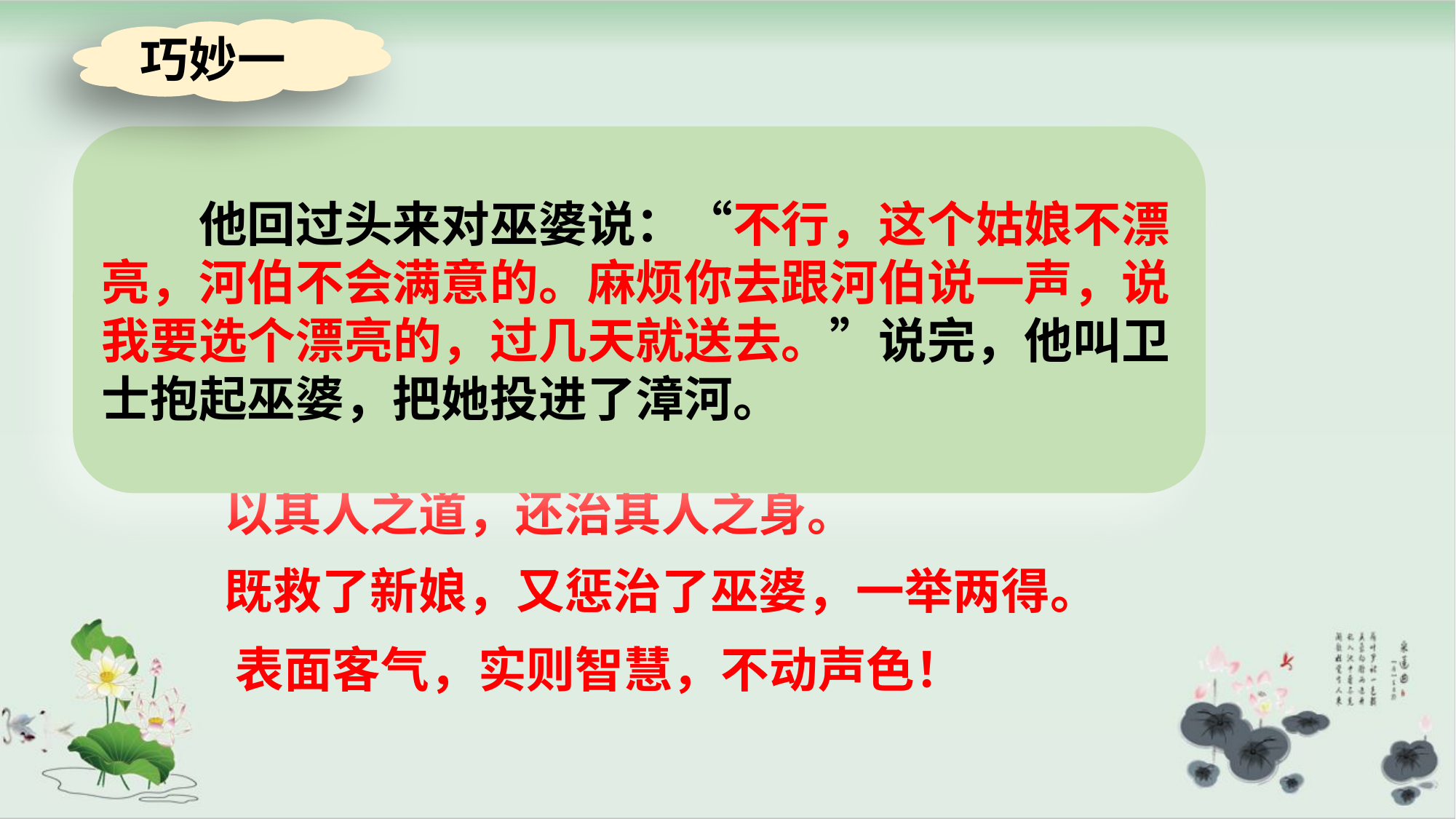

巧妙一
　　他回过头来对巫婆说：“不行，这个姑娘不漂亮，河伯不会满意的。麻烦你去跟河伯说一声，说我要选个漂亮的，过几天就送去。”说完，他叫卫士抱起巫婆，把她投进了漳河。
以其人之道，还治其人之身。
既救了新娘，又惩治了巫婆，一举两得。
表面客气，实则智慧，不动声色！